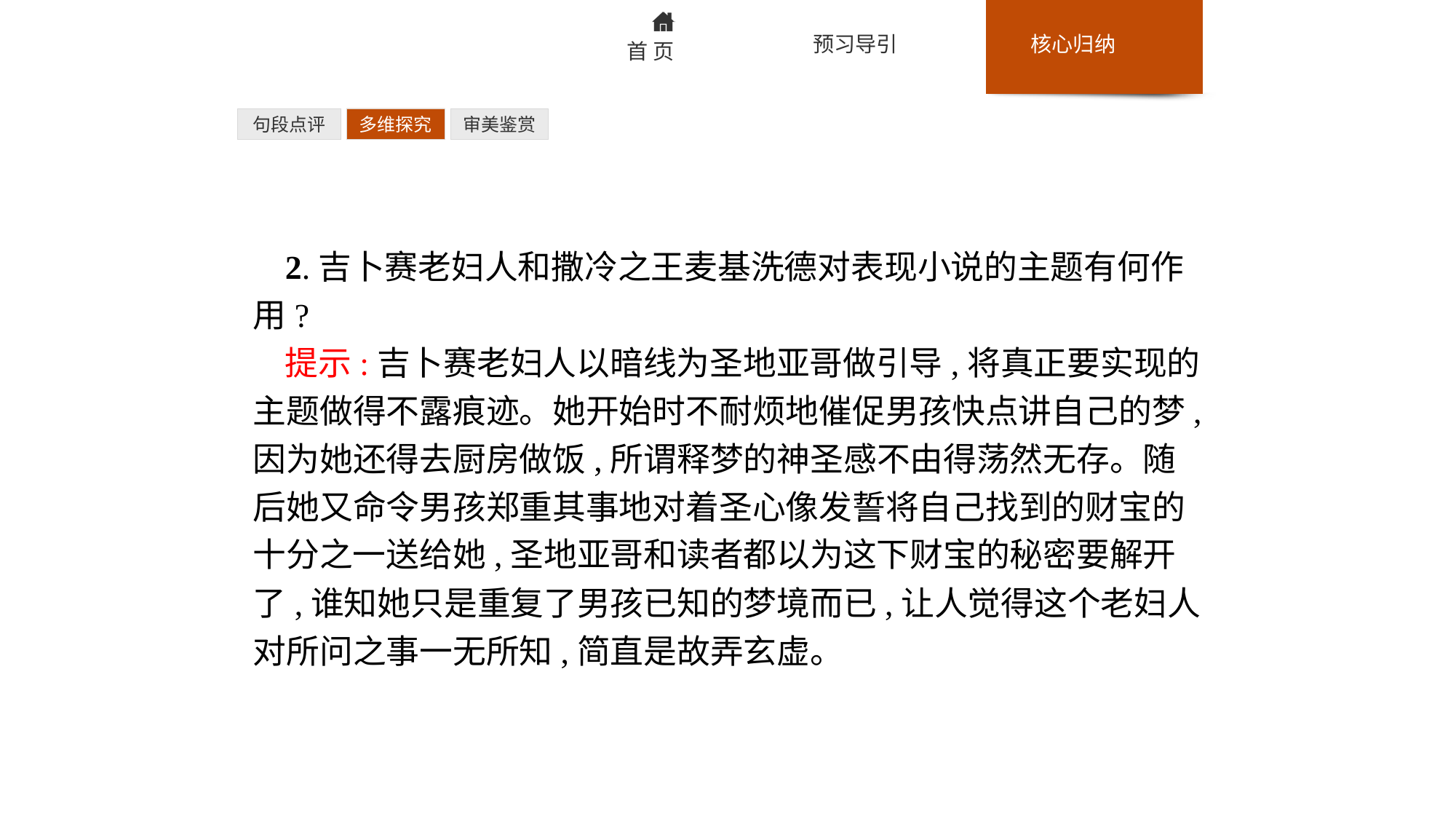

句段点评
多维探究
审美鉴赏
2.吉卜赛老妇人和撒冷之王麦基洗德对表现小说的主题有何作用?
提示:吉卜赛老妇人以暗线为圣地亚哥做引导,将真正要实现的主题做得不露痕迹。她开始时不耐烦地催促男孩快点讲自己的梦,因为她还得去厨房做饭,所谓释梦的神圣感不由得荡然无存。随后她又命令男孩郑重其事地对着圣心像发誓将自己找到的财宝的十分之一送给她,圣地亚哥和读者都以为这下财宝的秘密要解开了,谁知她只是重复了男孩已知的梦境而已,让人觉得这个老妇人对所问之事一无所知,简直是故弄玄虚。